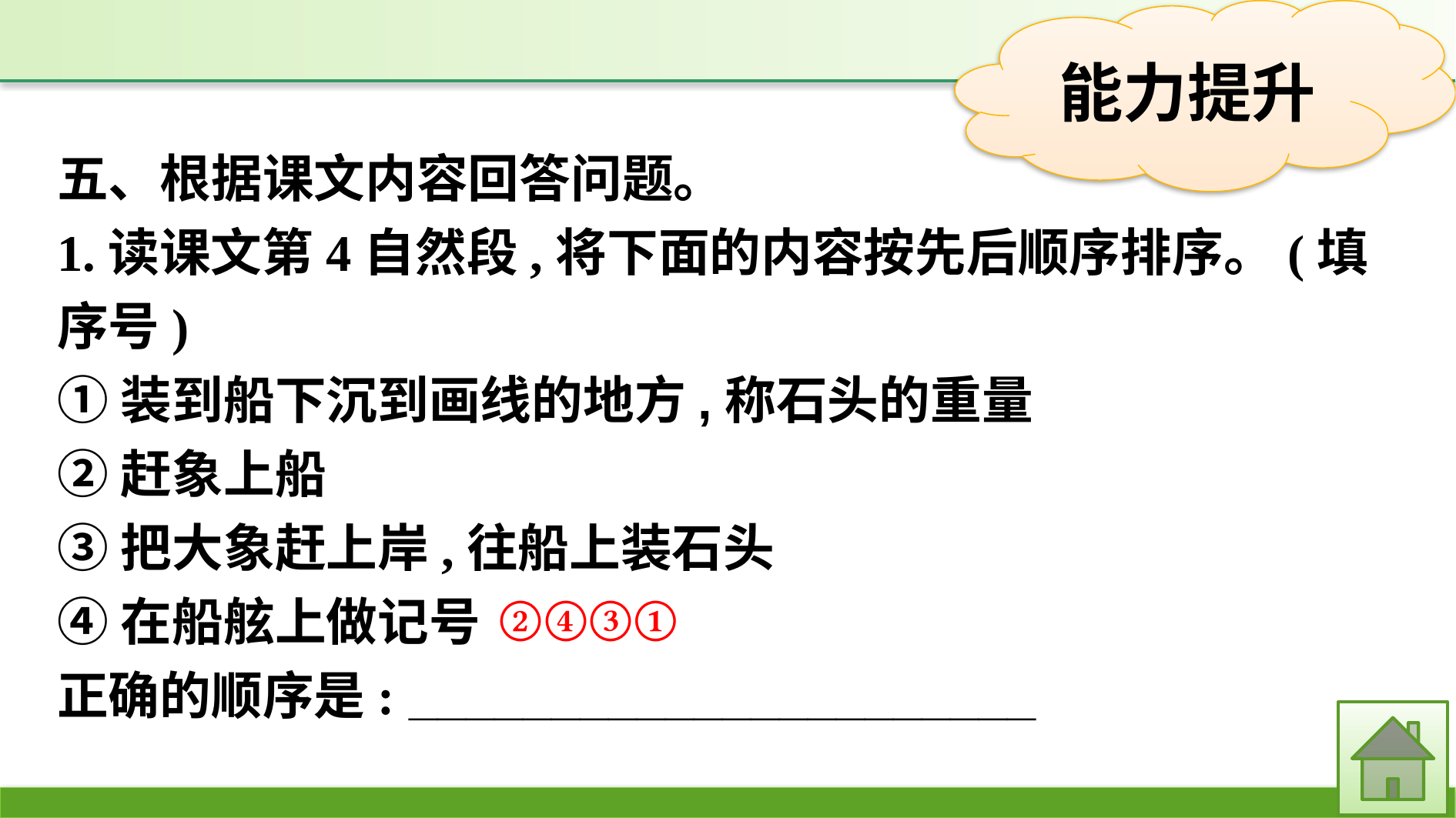

五、根据课文内容回答问题。
1.读课文第4自然段,将下面的内容按先后顺序排序。(填序号)
①装到船下沉到画线的地方,称石头的重量
②赶象上船
③把大象赶上岸,往船上装石头
④在船舷上做记号
正确的顺序是: ______________________
②④③①